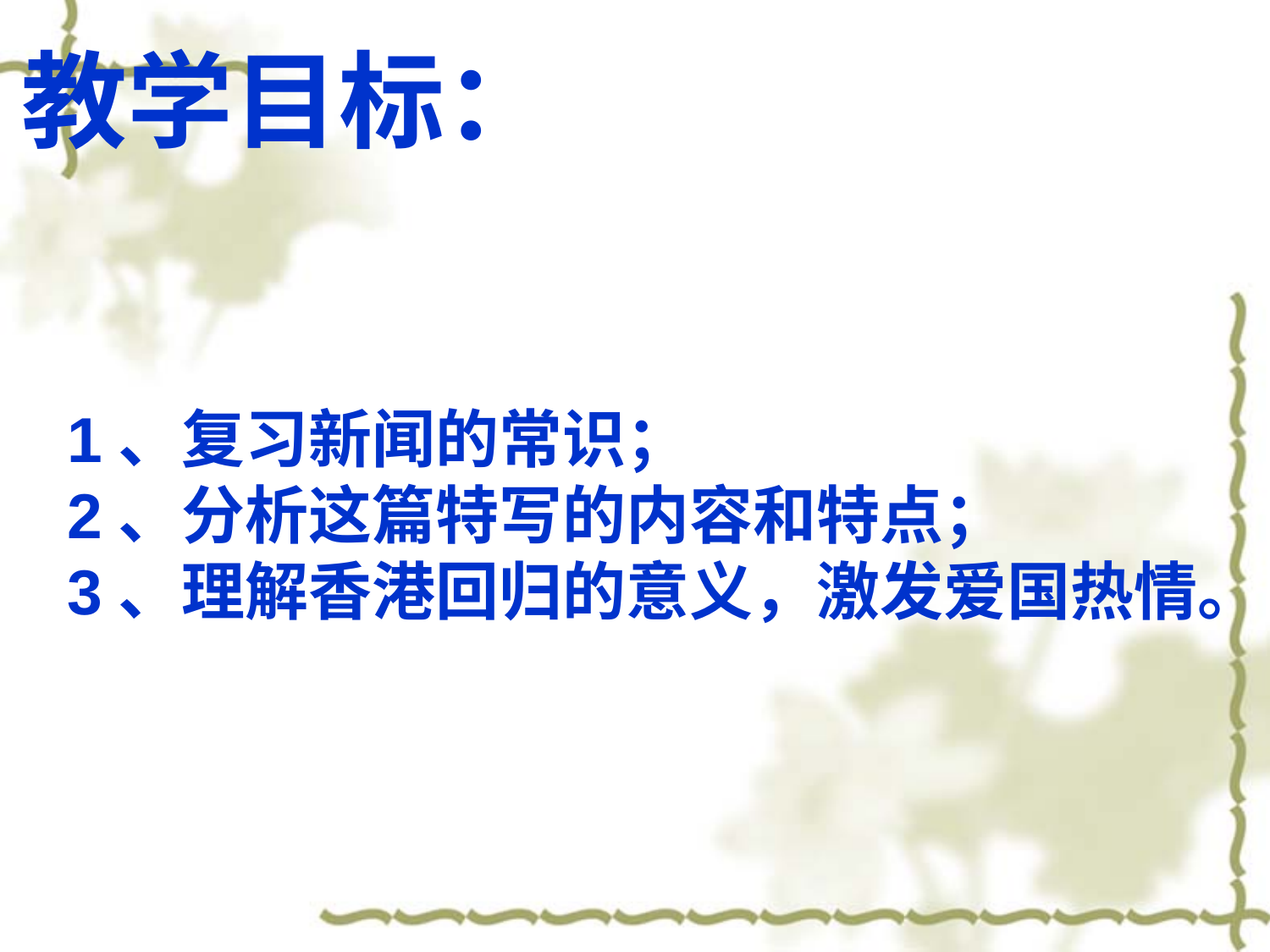

教学目标：
1、复习新闻的常识；
2、分析这篇特写的内容和特点；
3、理解香港回归的意义，激发爱国热情。